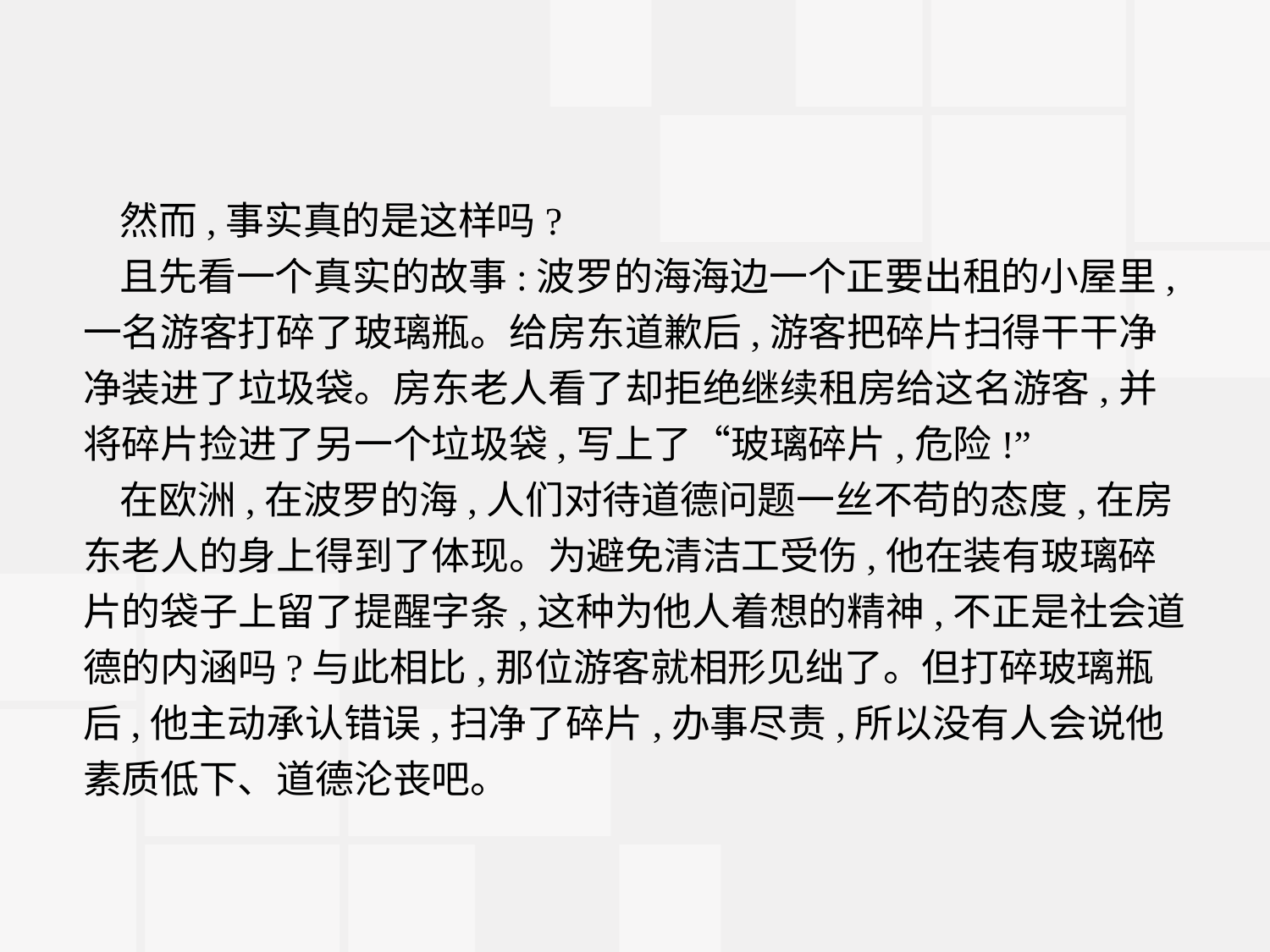

然而,事实真的是这样吗?
且先看一个真实的故事:波罗的海海边一个正要出租的小屋里,一名游客打碎了玻璃瓶。给房东道歉后,游客把碎片扫得干干净净装进了垃圾袋。房东老人看了却拒绝继续租房给这名游客,并将碎片捡进了另一个垃圾袋,写上了“玻璃碎片,危险!”
在欧洲,在波罗的海,人们对待道德问题一丝不苟的态度,在房东老人的身上得到了体现。为避免清洁工受伤,他在装有玻璃碎片的袋子上留了提醒字条,这种为他人着想的精神,不正是社会道德的内涵吗?与此相比,那位游客就相形见绌了。但打碎玻璃瓶后,他主动承认错误,扫净了碎片,办事尽责,所以没有人会说他素质低下、道德沦丧吧。